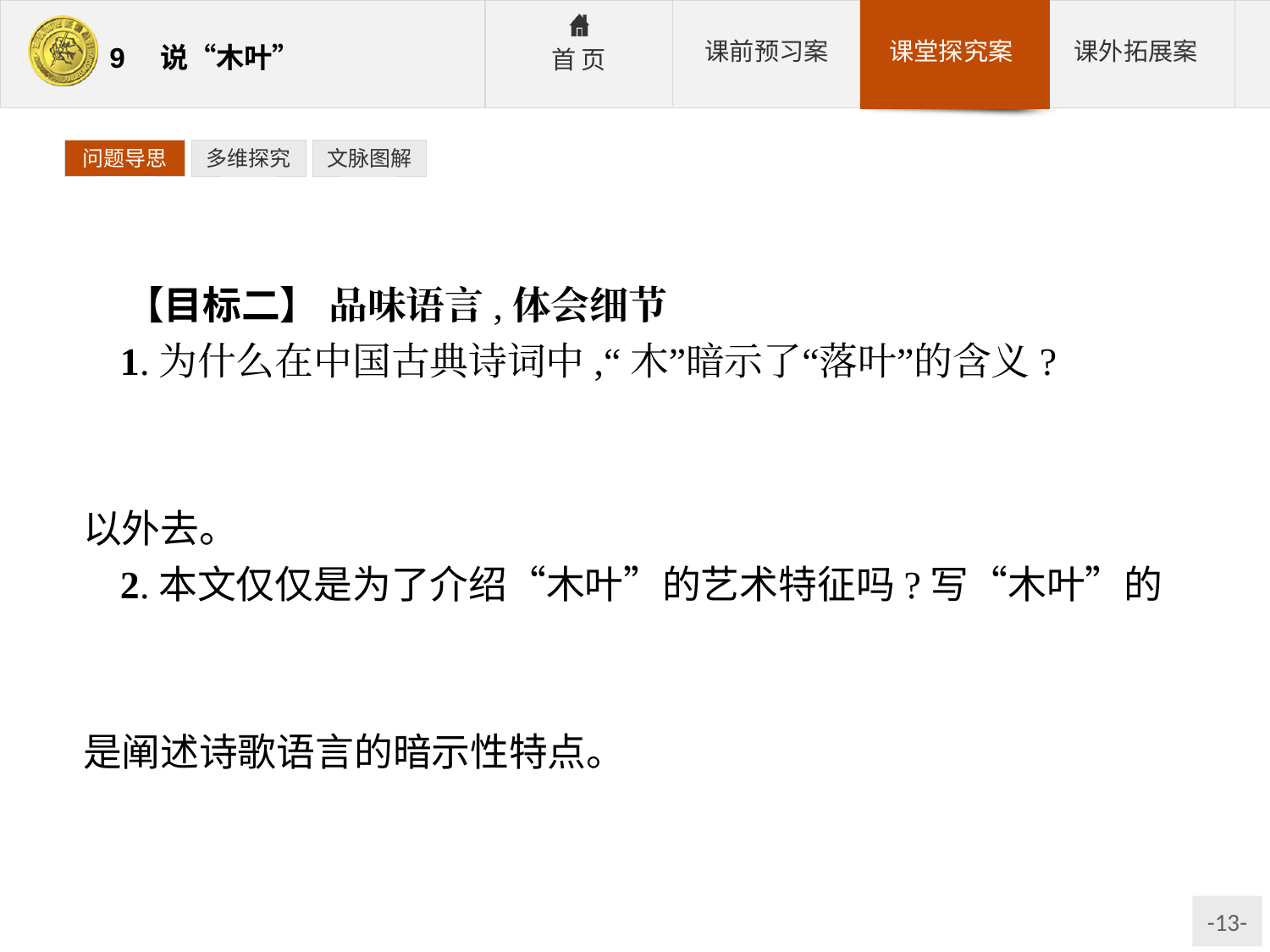

问题导思
多维探究
文脉图解
【目标二】 品味语言,体会细节
1.为什么在中国古典诗词中,“木”暗示了“落叶”的含义?
参考答案:因为“木”具有“木头”“木料”“木板”等的影子,让人更多地想起了树干,把“叶”排斥到“木”的疏朗的形象以外去。
2.本文仅仅是为了介绍“木叶”的艺术特征吗?写“木叶”的真正目的何在?
参考答案:不仅仅是为了介绍“木叶”的艺术特征,真正的目的是阐述诗歌语言的暗示性特点。